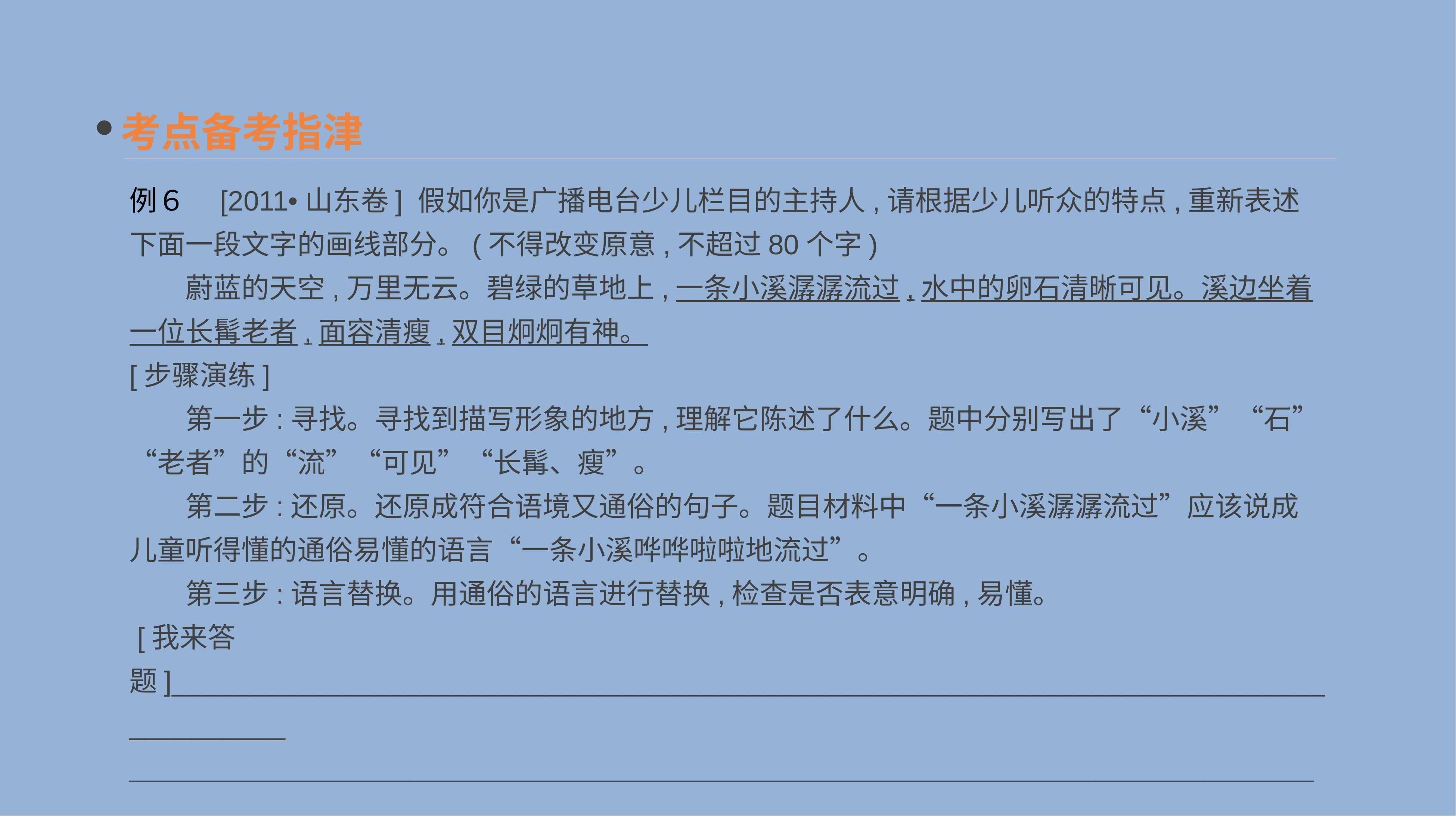

考点备考指津

例６　[2011•山东卷] 假如你是广播电台少儿栏目的主持人,请根据少儿听众的特点,重新表述下面一段文字的画线部分。(不得改变原意,不超过80个字)
　　蔚蓝的天空,万里无云。碧绿的草地上,一条小溪潺潺流过,水中的卵石清晰可见。溪边坐着一位长髯老者,面容清瘦,双目炯炯有神。
[步骤演练]
　　第一步:寻找。寻找到描写形象的地方,理解它陈述了什么。题中分别写出了“小溪”“石”“老者”的“流”“可见”“长髯、瘦”。
　　第二步:还原。还原成符合语境又通俗的句子。题目材料中“一条小溪潺潺流过”应该说成儿童听得懂的通俗易懂的语言“一条小溪哗哗啦啦地流过”。
　　第三步:语言替换。用通俗的语言进行替换,检查是否表意明确,易懂。
 [我来答题]____________________________________________________________________________________
_______________________________________________________________________________________________